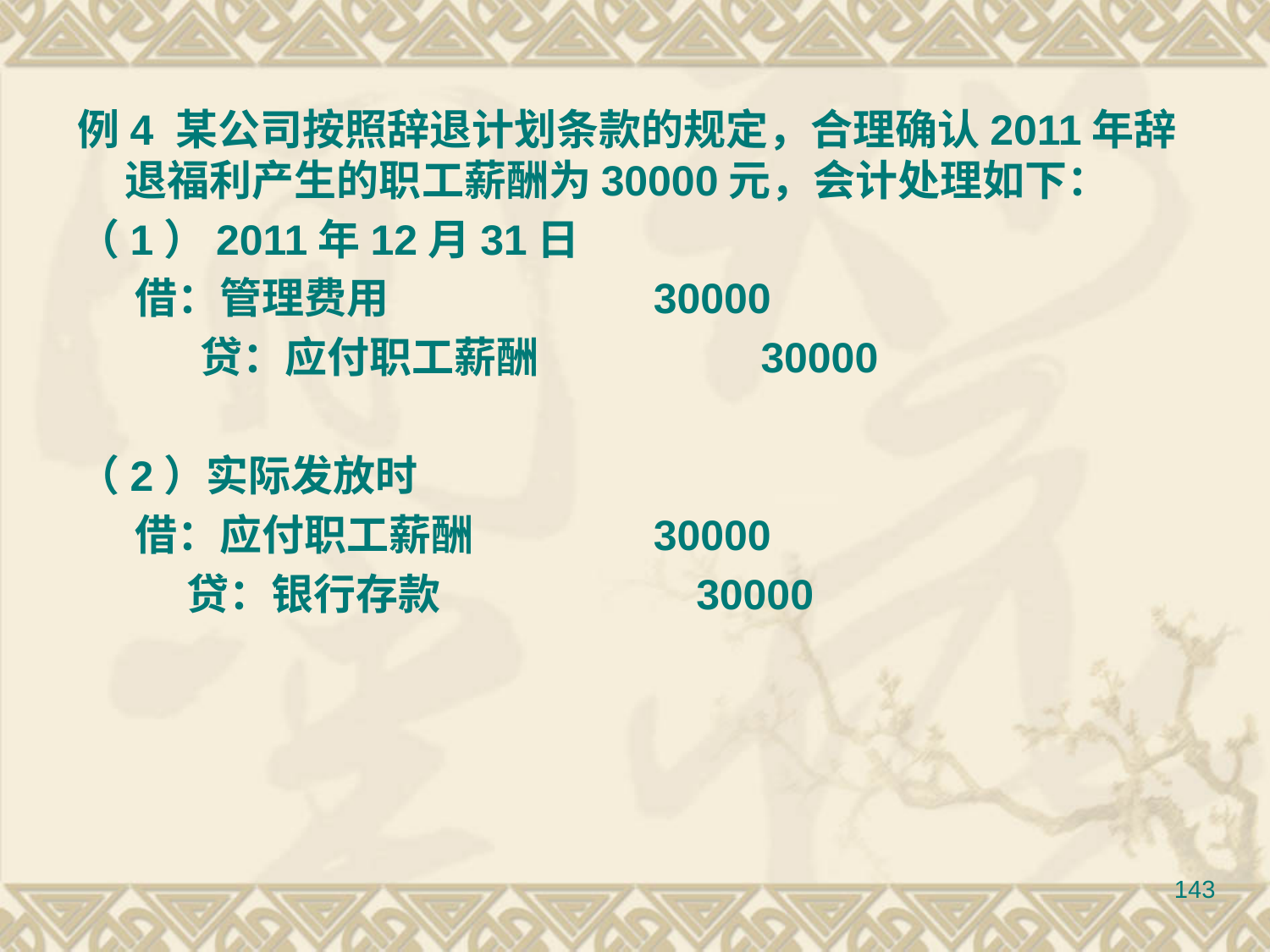

例4 某公司按照辞退计划条款的规定，合理确认2011年辞退福利产生的职工薪酬为30000元，会计处理如下：
（1）2011年12月31日
     借：管理费用　　　　　　30000
　　    贷：应付职工薪酬　　　　　30000

（2）实际发放时
     借：应付职工薪酬　　　　30000
　       贷：银行存款　　        　　30000
143